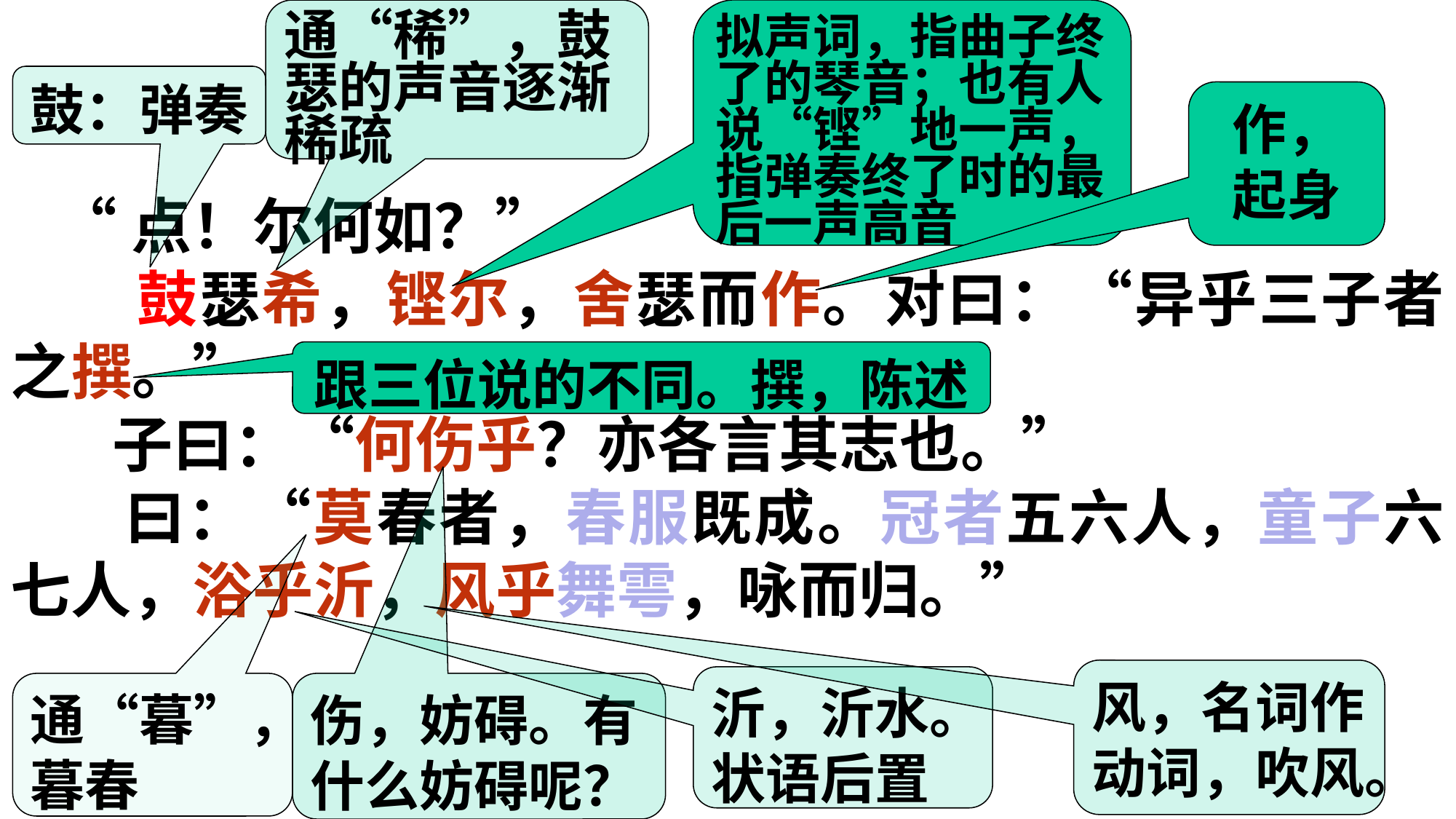

拟声词，指曲子终了的琴音；也有人说“铿”地一声，指弹奏终了时的最后一声高音
通“稀”，鼓瑟的声音逐渐稀疏
鼓：弹奏

作，起身

 “点！尔何如？”
     鼓瑟希，铿尔，舍瑟而作。对曰：“异乎三子者之撰。”
    子曰：“何伤乎？亦各言其志也。”
    曰：“莫春者，春服既成。冠者五六人，童子六七人，浴乎沂，风乎舞雩，咏而归。”

跟三位说的不同。撰，陈述
风，名词作动词，吹风。
沂，沂水。状语后置
伤，妨碍。有什么妨碍呢？
通“暮”，暮春